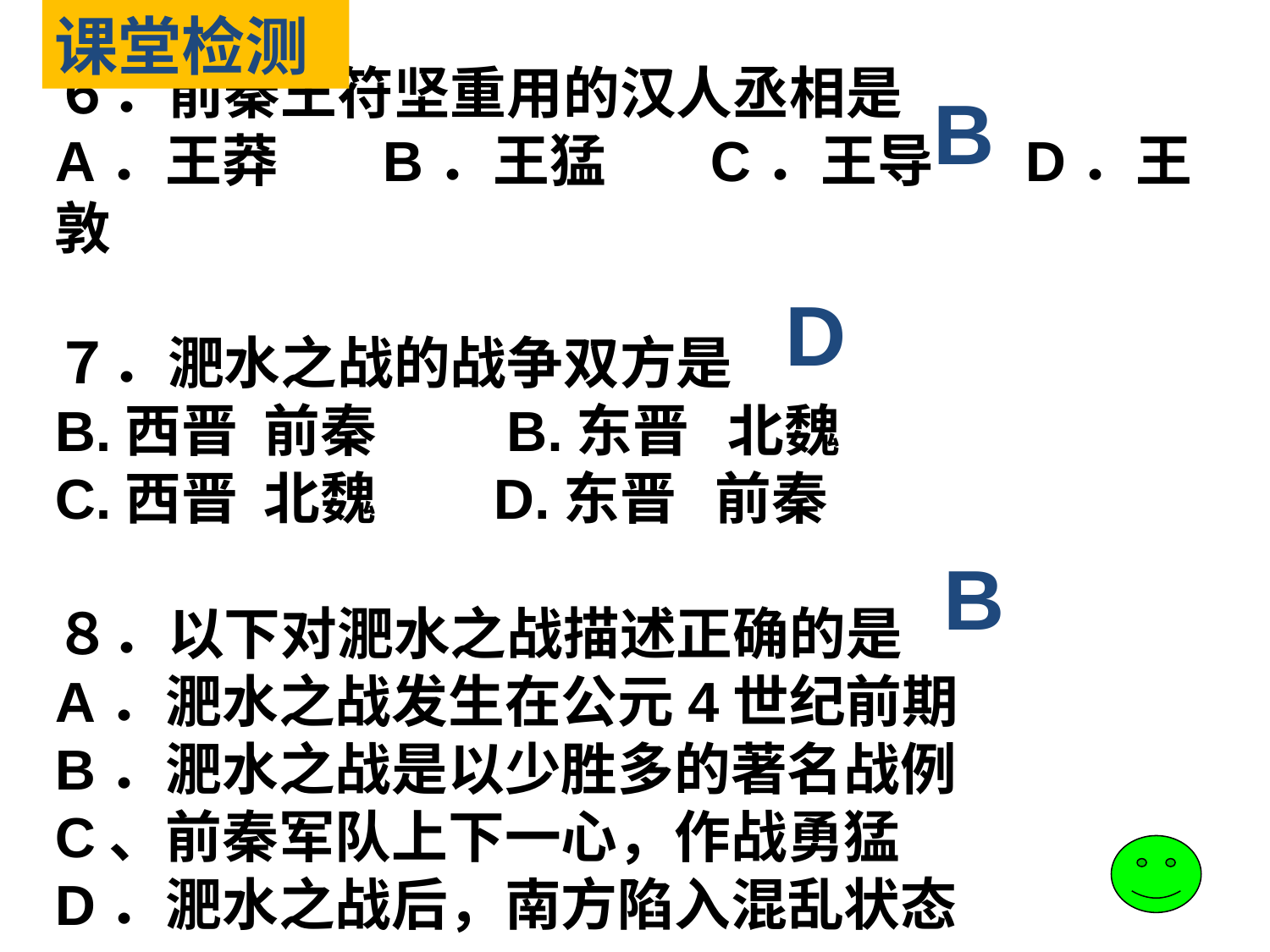

课堂检测
B
６．前秦王符坚重用的汉人丞相是
A．王莽       B．王猛       C．王导      D．王敦
７．淝水之战的战争双方是
B.西晋  前秦         B.东晋   北魏
C.西晋  北魏        D.东晋   前秦
８．以下对淝水之战描述正确的是
A．淝水之战发生在公元4世纪前期
B．淝水之战是以少胜多的著名战例   
C、前秦军队上下一心，作战勇猛
D．淝水之战后，南方陷入混乱状态
D
B